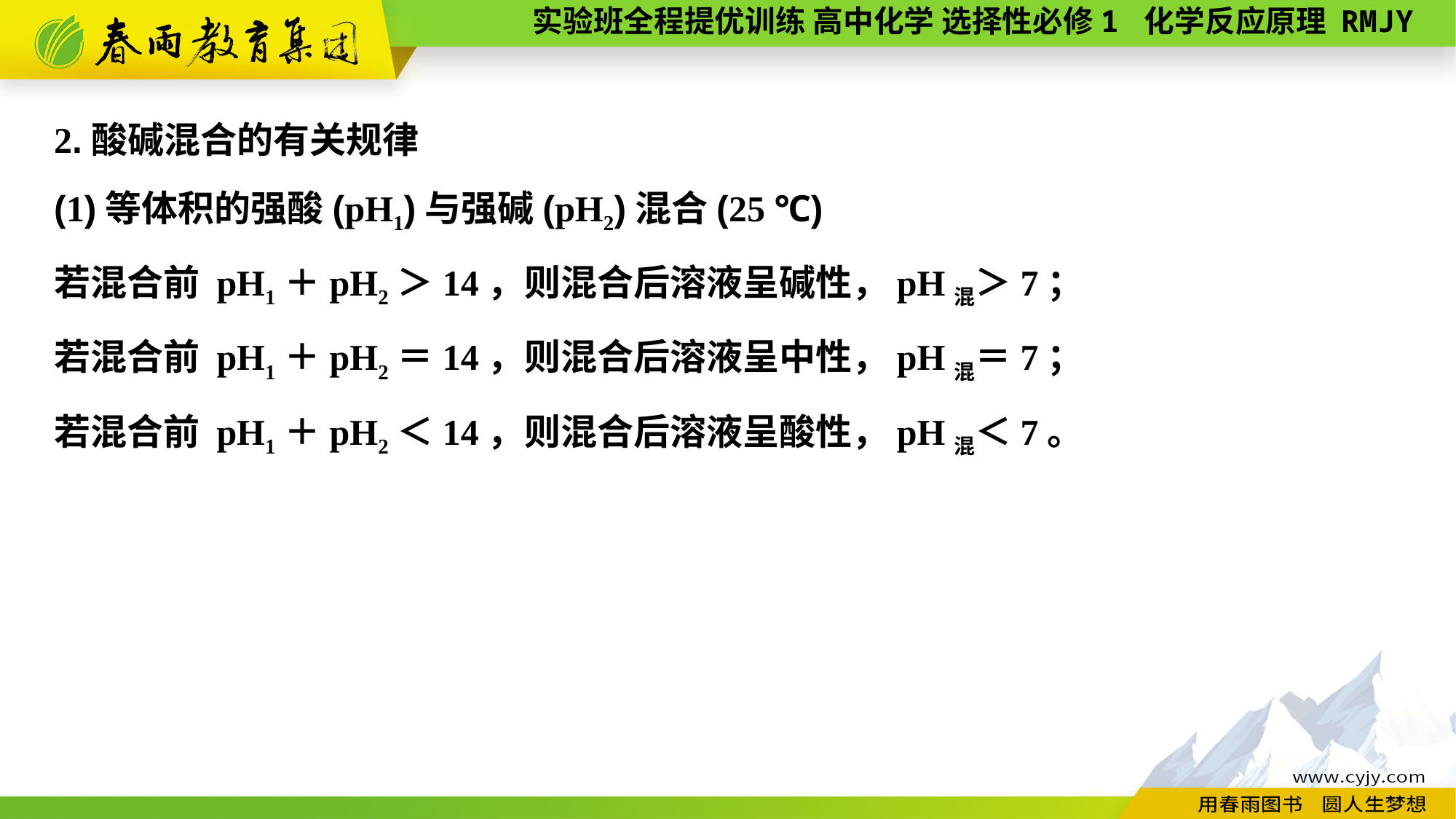

2.酸碱混合的有关规律
(1)等体积的强酸(pH1)与强碱(pH2)混合(25 ℃)
若混合前 pH1＋pH2＞14，则混合后溶液呈碱性，pH混＞7；
若混合前 pH1＋pH2＝14，则混合后溶液呈中性，pH混＝7；
若混合前 pH1＋pH2＜14，则混合后溶液呈酸性，pH混＜7。